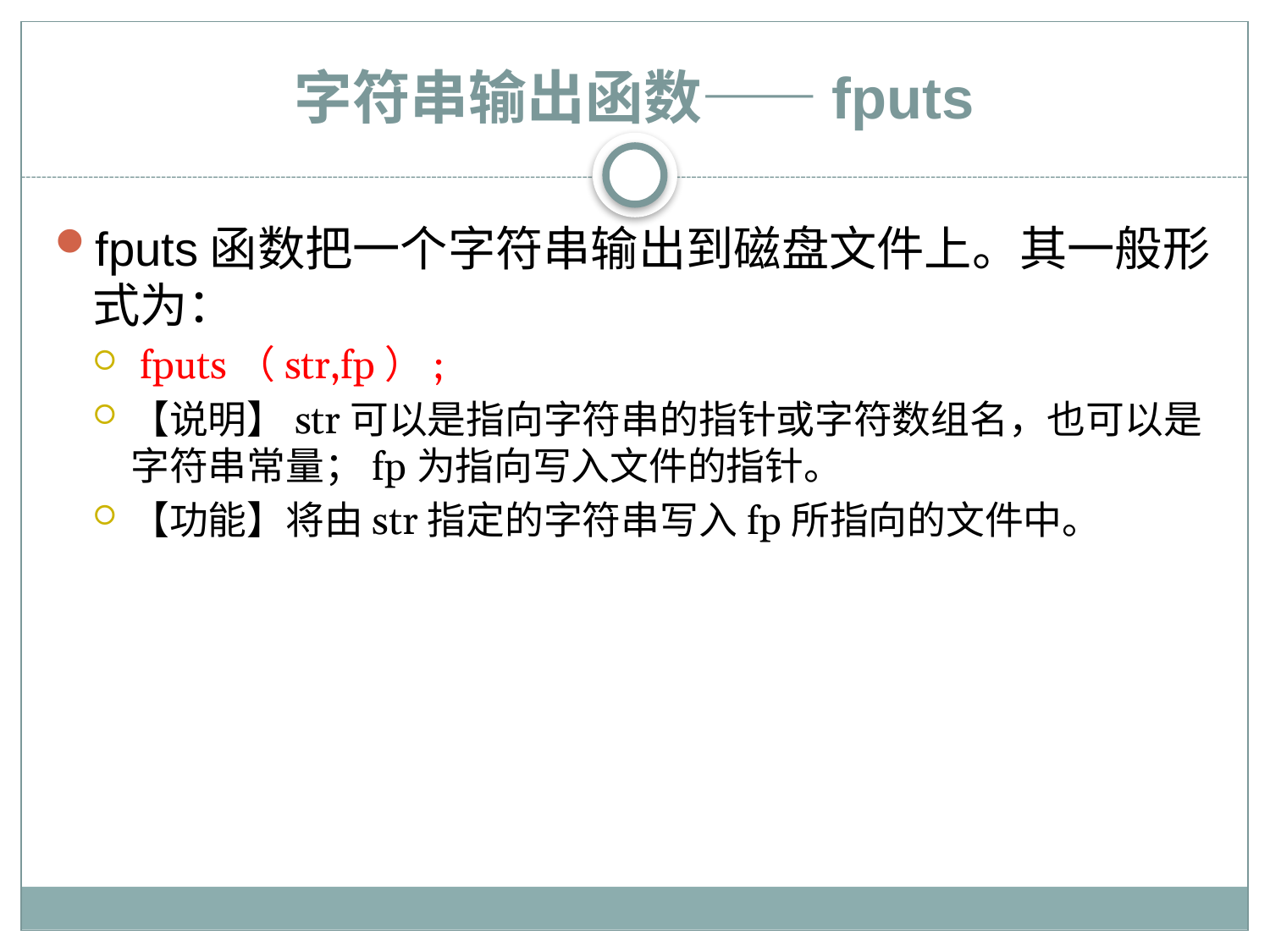

# 字符串输出函数——fputs
fputs函数把一个字符串输出到磁盘文件上。其一般形式为：
 fputs（str,fp）;
【说明】str可以是指向字符串的指针或字符数组名，也可以是字符串常量；fp为指向写入文件的指针。
【功能】将由str指定的字符串写入fp所指向的文件中。